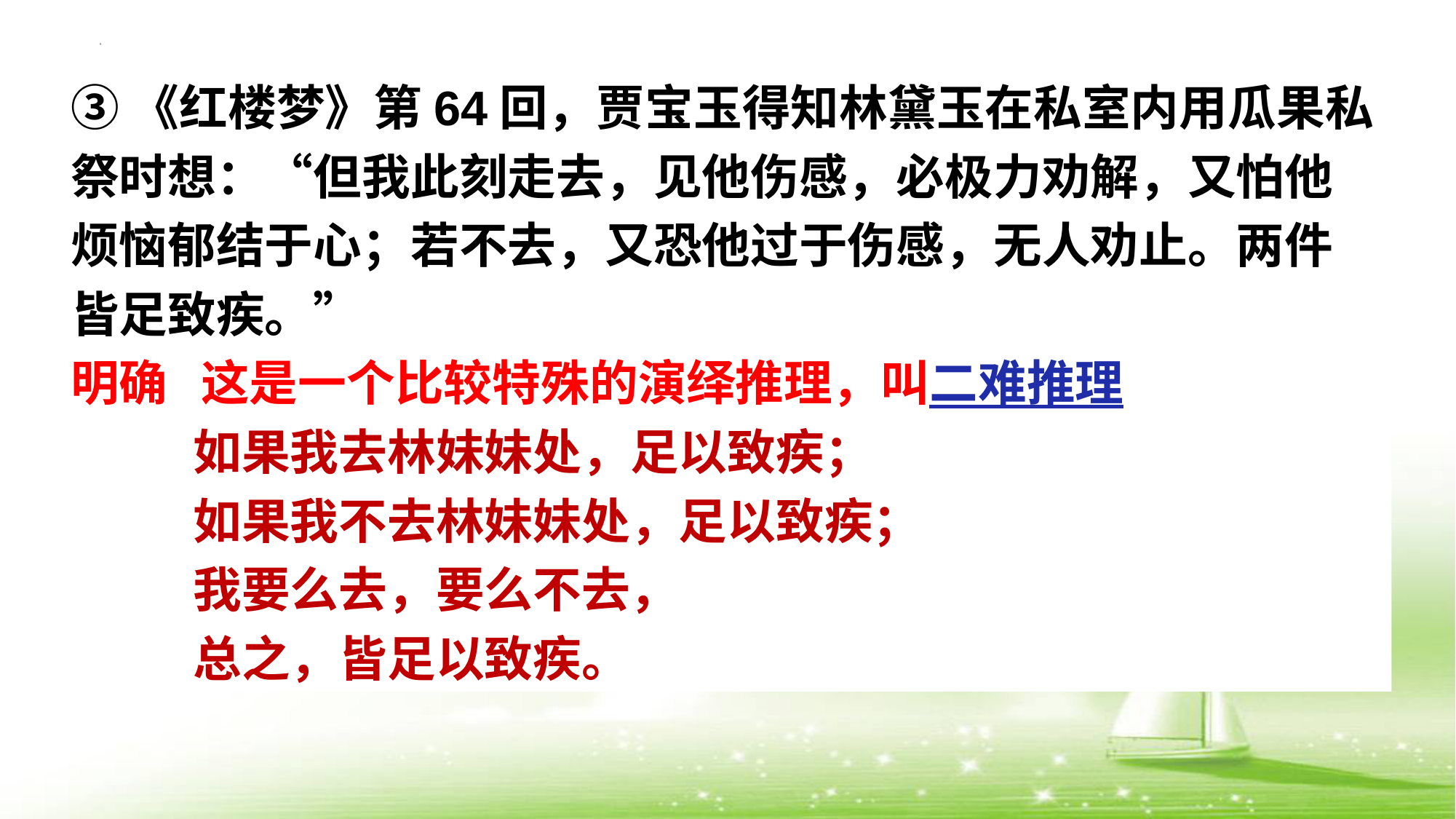

③《红楼梦》第64回，贾宝玉得知林黛玉在私室内用瓜果私祭时想：“但我此刻走去，见他伤感，必极力劝解，又怕他烦恼郁结于心；若不去，又恐他过于伤感，无人劝止。两件皆足致疾。”
明确   这是一个比较特殊的演绎推理，叫二难推理
          如果我去林妹妹处，足以致疾；
          如果我不去林妹妹处，足以致疾；
          我要么去，要么不去，
          总之，皆足以致疾。